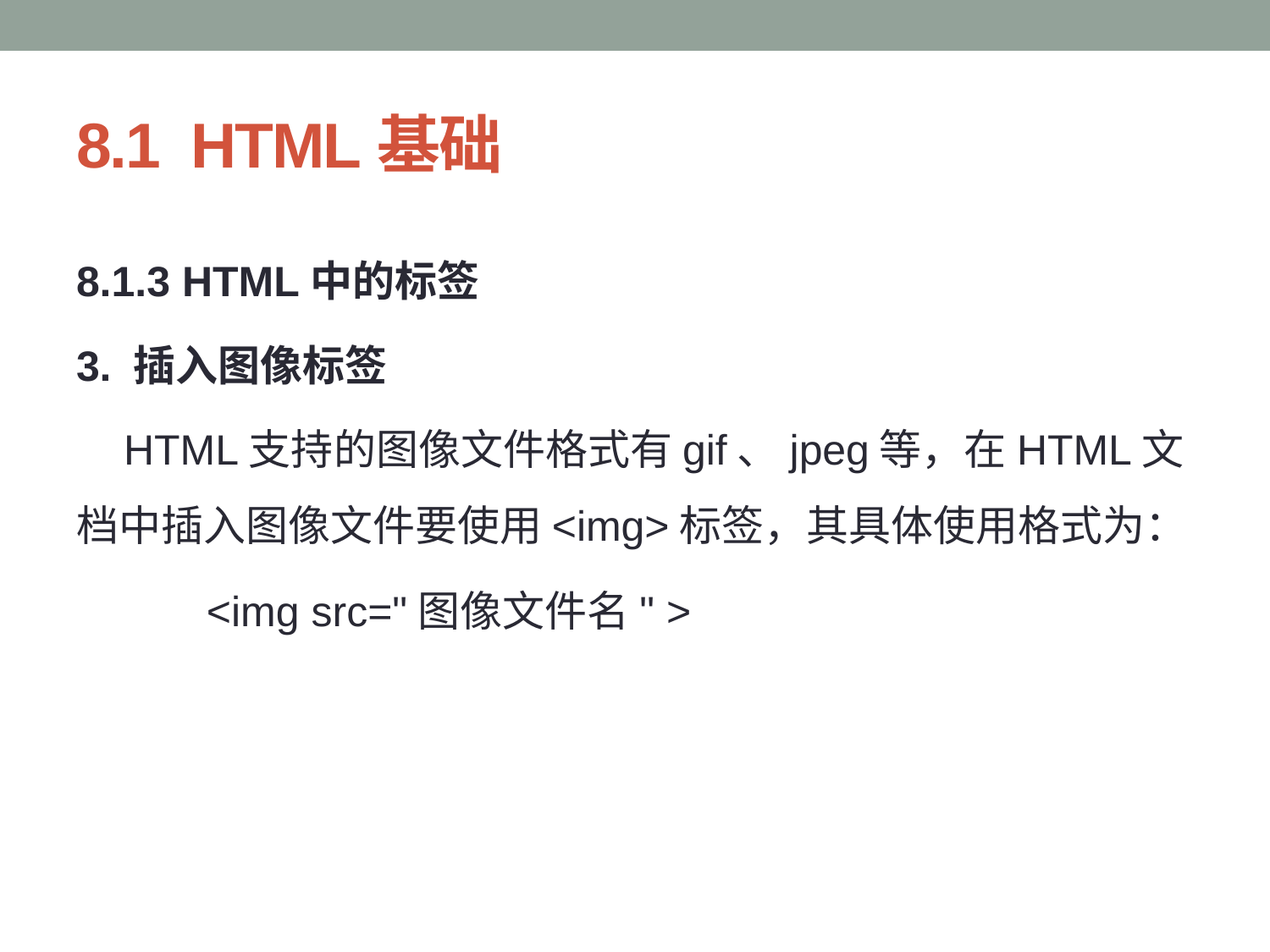

# 8.1  HTML基础
8.1.3 HTML中的标签
3. 插入图像标签
    HTML支持的图像文件格式有gif、jpeg等，在HTML文档中插入图像文件要使用<img>标签，其具体使用格式为：
           <img src="图像文件名" >